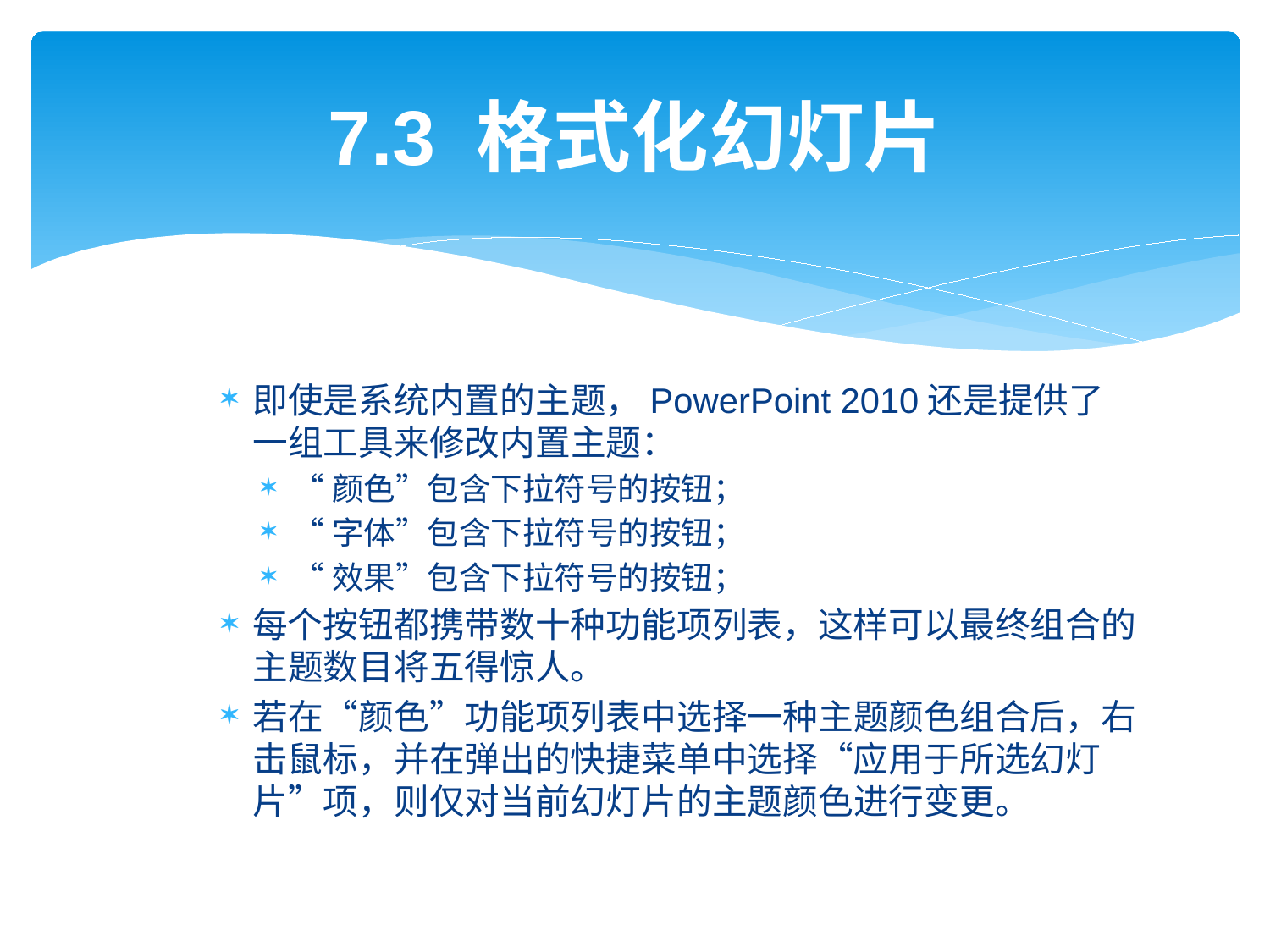

# 7.3 格式化幻灯片
即使是系统内置的主题，PowerPoint 2010还是提供了一组工具来修改内置主题：
“颜色”包含下拉符号的按钮；
“字体”包含下拉符号的按钮；
“效果”包含下拉符号的按钮；
每个按钮都携带数十种功能项列表，这样可以最终组合的主题数目将五得惊人。
若在“颜色”功能项列表中选择一种主题颜色组合后，右击鼠标，并在弹出的快捷菜单中选择“应用于所选幻灯片”项，则仅对当前幻灯片的主题颜色进行变更。